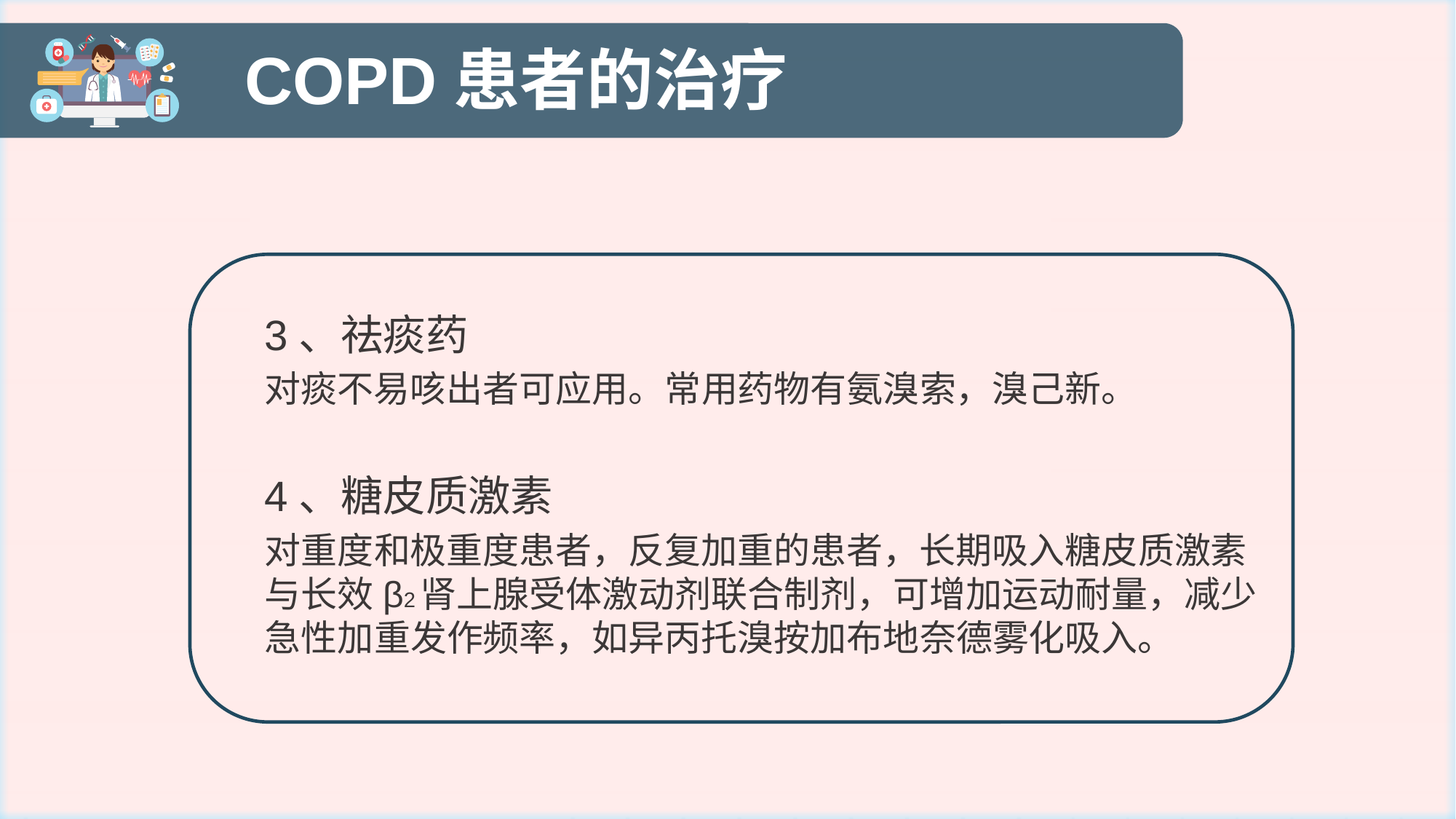

COPD患者的治疗

3、祛痰药
对痰不易咳出者可应用。常用药物有氨溴索，溴己新。

4、糖皮质激素
对重度和极重度患者，反复加重的患者，长期吸入糖皮质激素与长效β2肾上腺受体激动剂联合制剂，可增加运动耐量，减少急性加重发作频率，如异丙托溴按加布地奈德雾化吸入。